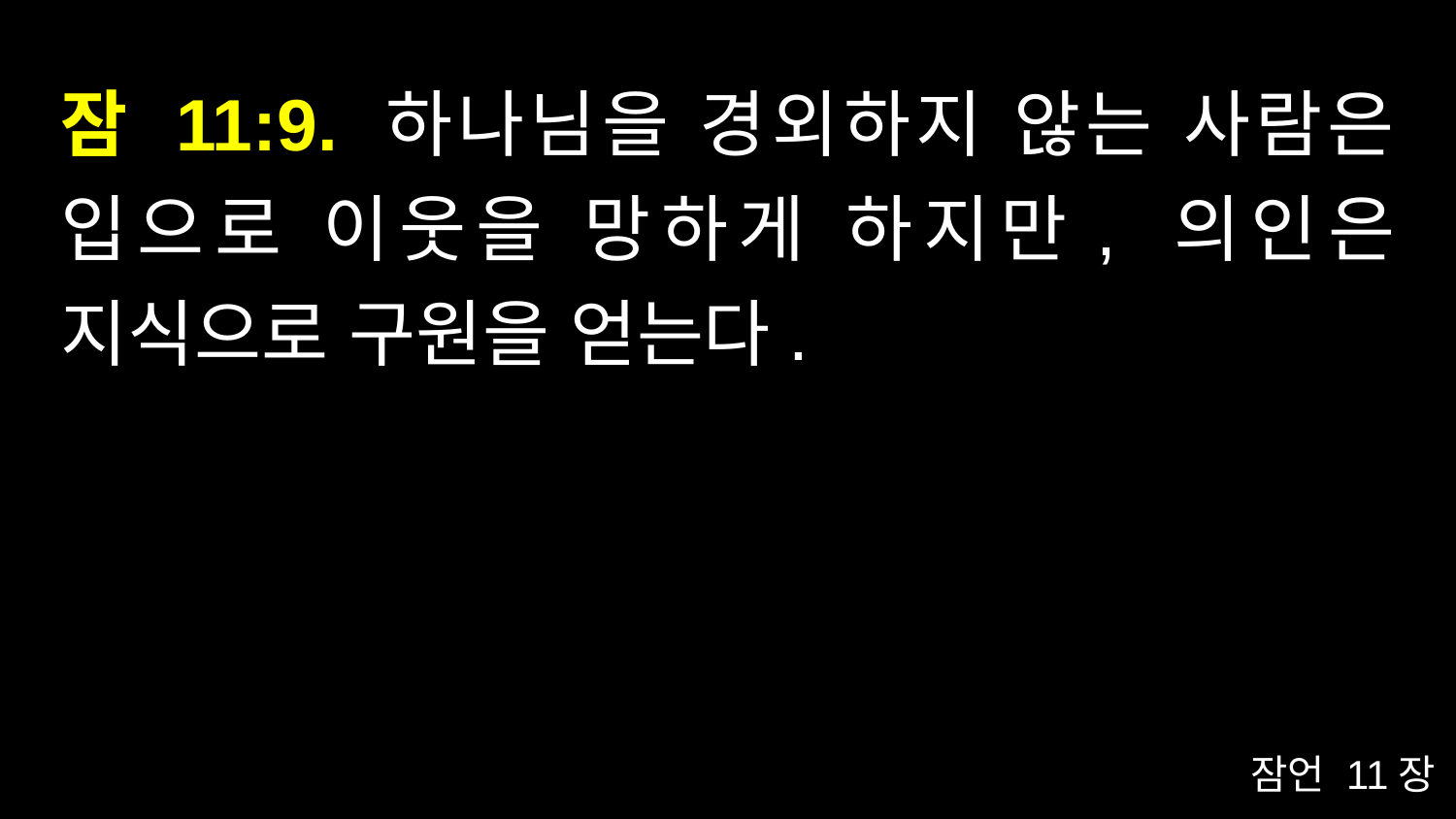

# 잠 11:9. 하나님을 경외하지 않는 사람은 입으로 이웃을 망하게 하지만, 의인은 지식으로 구원을 얻는다.
잠언 11장